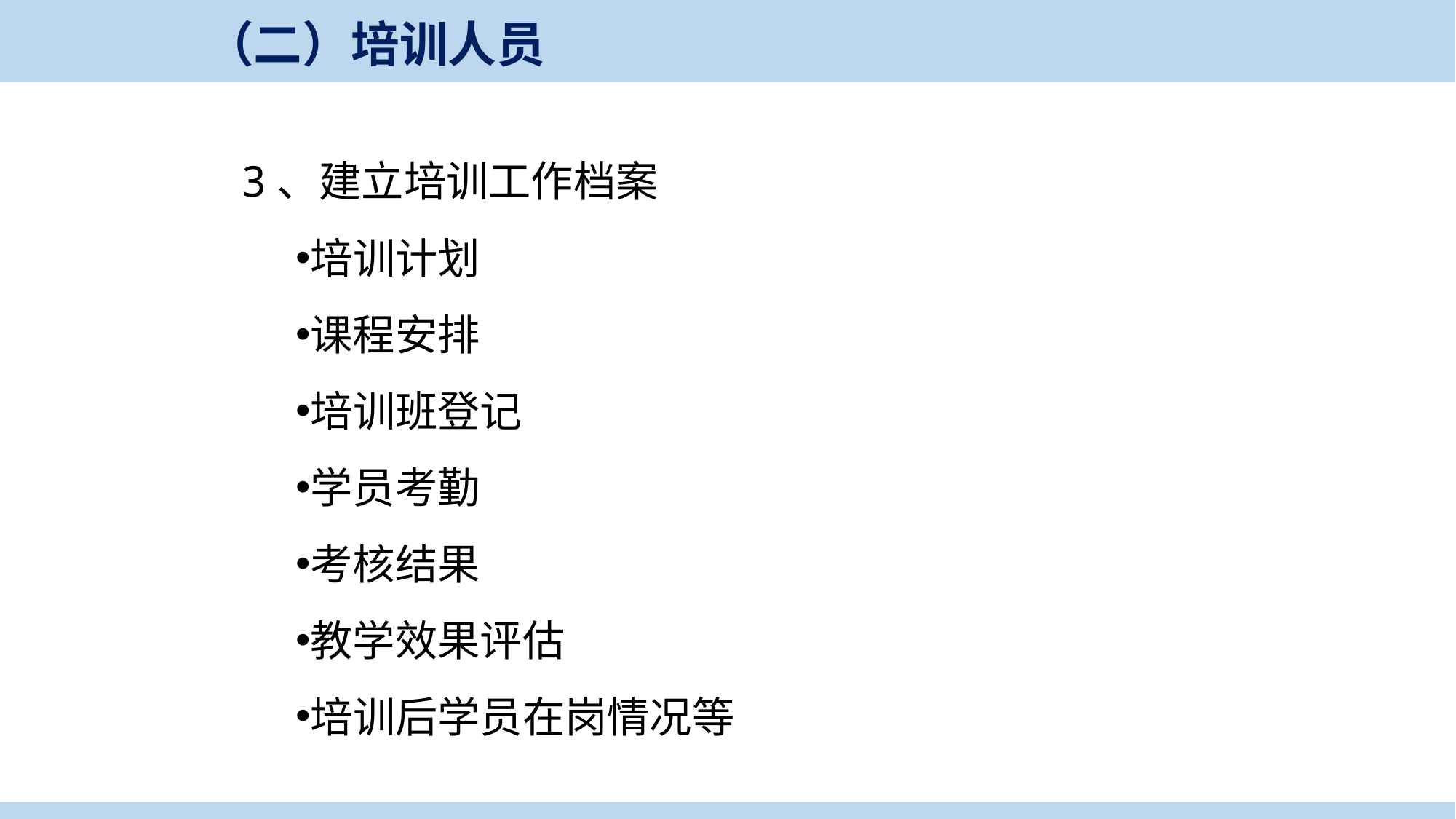

（二）培训人员
3、建立培训工作档案
培训计划
课程安排
培训班登记
学员考勤
考核结果
教学效果评估
培训后学员在岗情况等